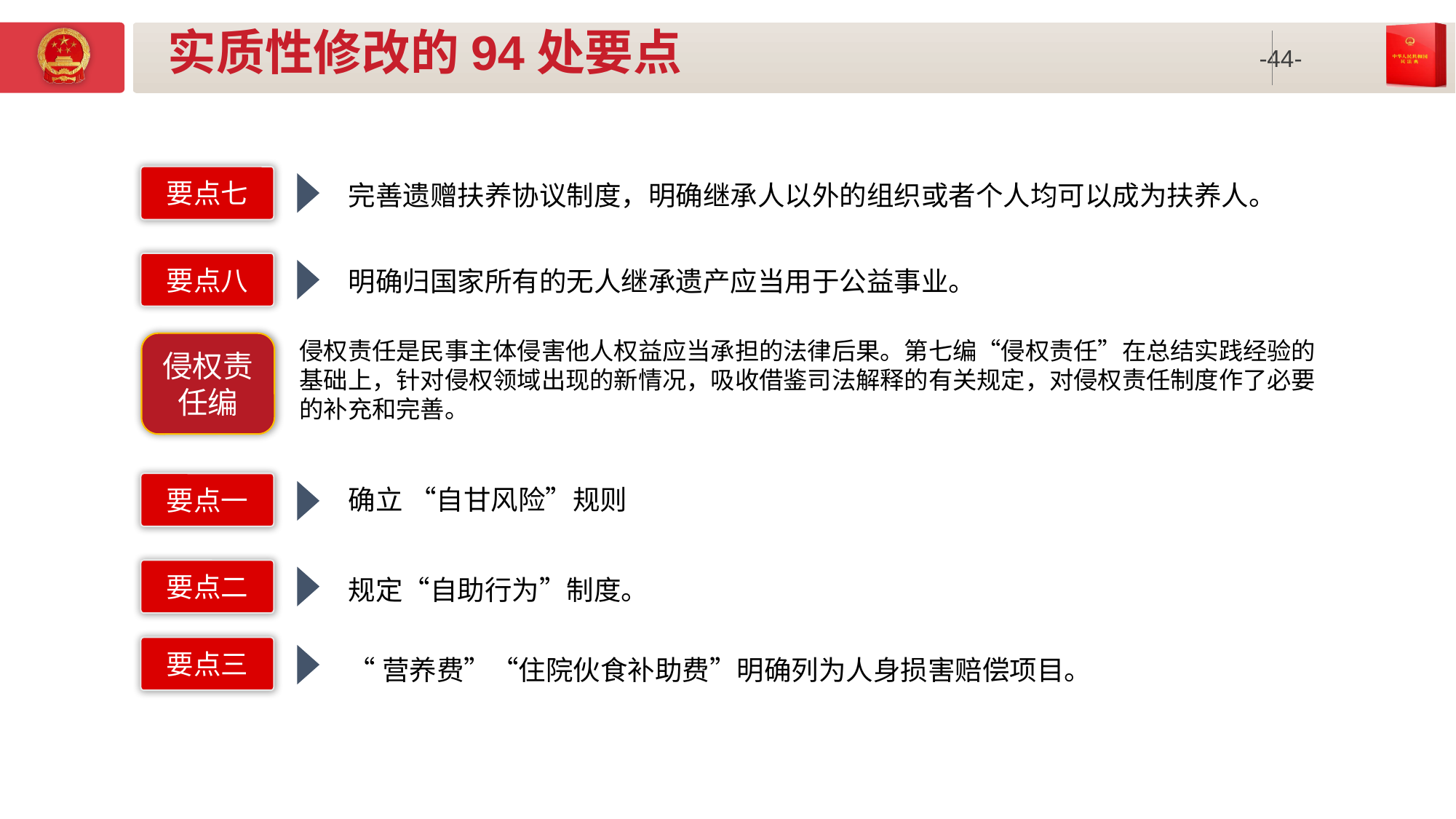

# 实质性修改的94处要点
要点七
完善遗赠扶养协议制度，明确继承人以外的组织或者个人均可以成为扶养人。

明确归国家所有的无人继承遗产应当用于公益事业。
要点八

侵权责任是民事主体侵害他人权益应当承担的法律后果。第七编“侵权责任”在总结实践经验的基础上，针对侵权领域出现的新情况，吸收借鉴司法解释的有关规定，对侵权责任制度作了必要的补充和完善。
侵权责任编
确立 “自甘风险”规则
要点一

要点二
规定“自助行为”制度。

要点三
“营养费”“住院伙食补助费”明确列为人身损害赔偿项目。